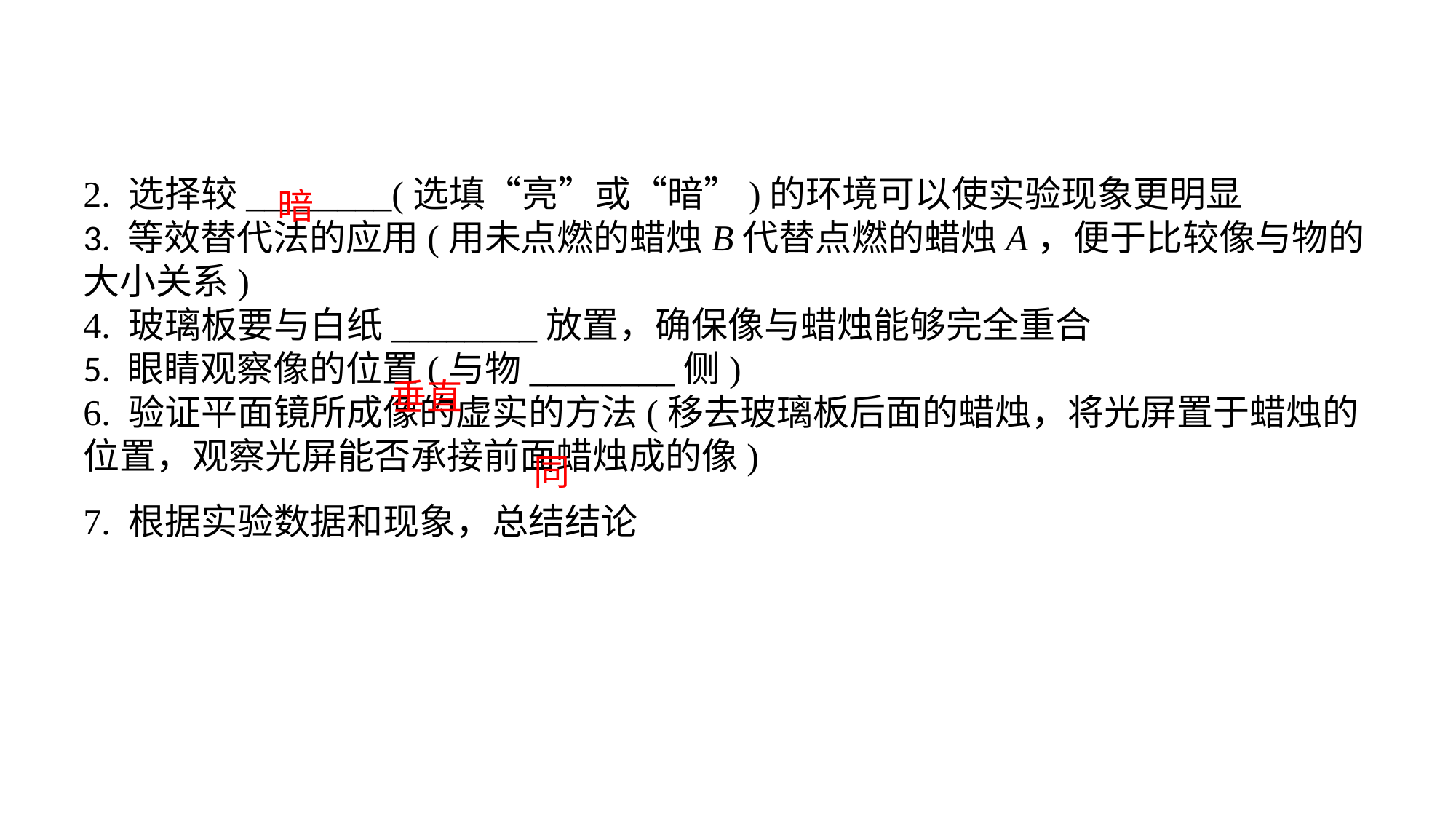

2. 选择较________(选填“亮”或“暗”)的环境可以使实验现象更明显3. 等效替代法的应用(用未点燃的蜡烛B代替点燃的蜡烛A，便于比较像与物的大小关系)4. 玻璃板要与白纸________放置，确保像与蜡烛能够完全重合5. 眼睛观察像的位置(与物________侧)6. 验证平面镜所成像的虚实的方法(移去玻璃板后面的蜡烛，将光屏置于蜡烛的位置，观察光屏能否承接前面蜡烛成的像)7. 根据实验数据和现象，总结结论
暗
垂直
同